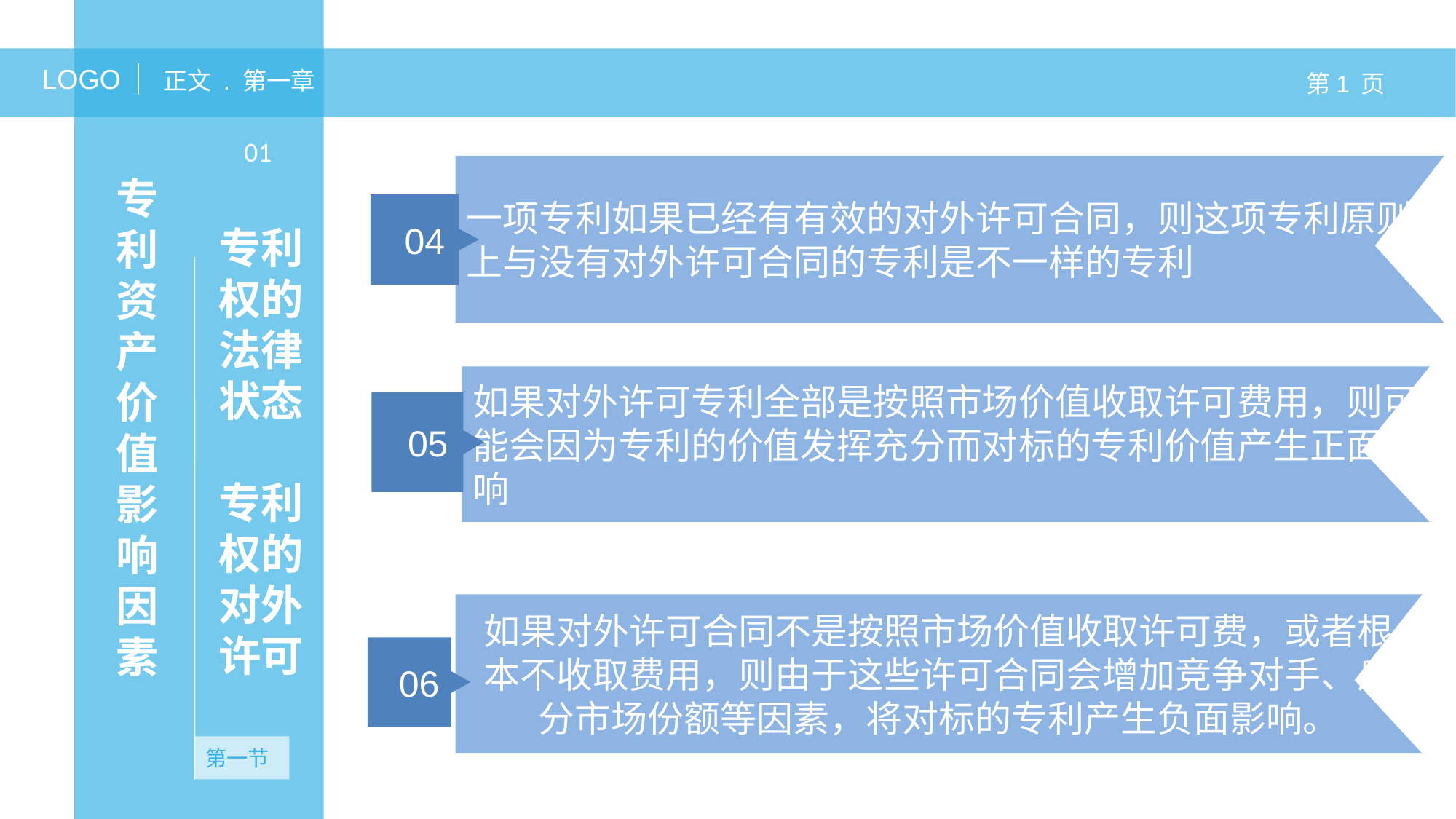

LOGO
正文 . 第一章

第1 页
专利资产价值影响因素
01
一项专利如果已经有有效的对外许可合同，则这项专利原则上与没有对外许可合同的专利是不一样的专利
04
专利权的法律状态

专利权的对外许可

如果对外许可专利全部是按照市场价值收取许可费用，则可能会因为专利的价值发挥充分而对标的专利价值产生正面影响
05
无资产
如果对外许可合同不是按照市场价值收取许可费，或者根本不收取费用，则由于这些许可合同会增加竞争对手、瓜分市场份额等因素，将对标的专利产生负面影响。
06
第一节